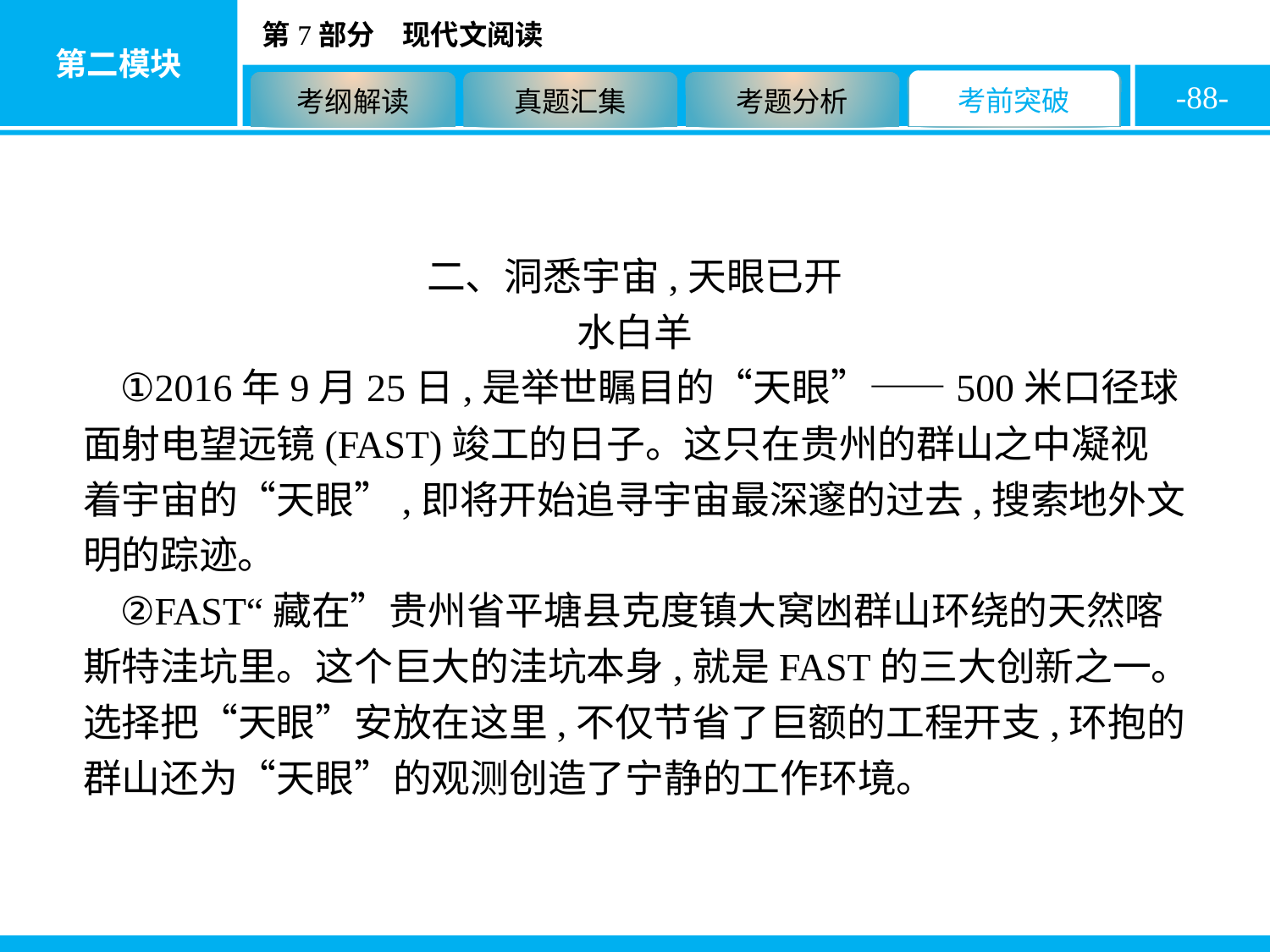

-88-
二、洞悉宇宙,天眼已开
水白羊
①2016年9月25日,是举世瞩目的“天眼”——500米口径球面射电望远镜(FAST)竣工的日子。这只在贵州的群山之中凝视着宇宙的“天眼”,即将开始追寻宇宙最深邃的过去,搜索地外文明的踪迹。
②FAST“藏在”贵州省平塘县克度镇大窝凼群山环绕的天然喀斯特洼坑里。这个巨大的洼坑本身,就是FAST的三大创新之一。选择把“天眼”安放在这里,不仅节省了巨额的工程开支,环抱的群山还为“天眼”的观测创造了宁静的工作环境。